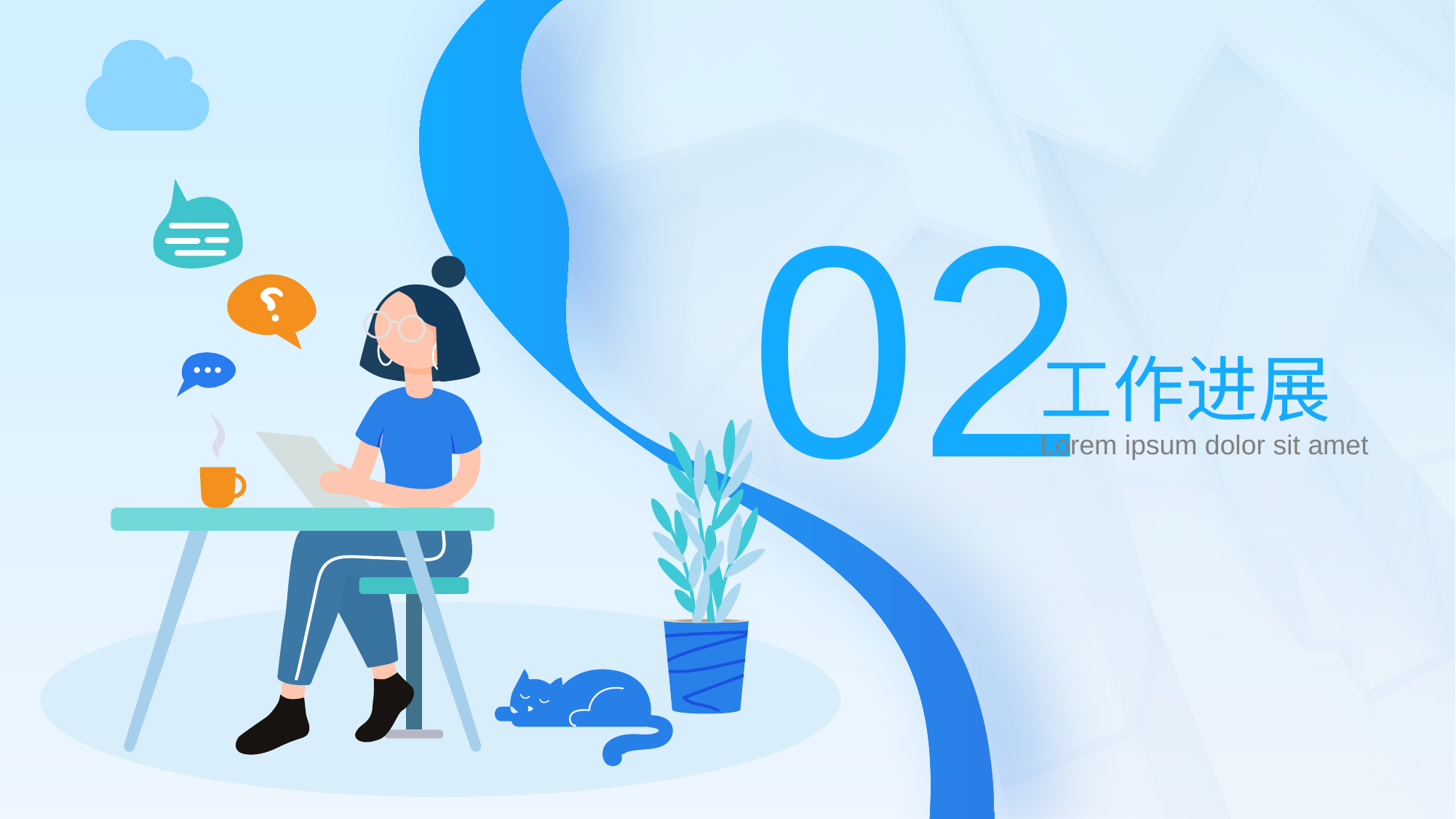

02
工作进展
Lorem ipsum dolor sit amet